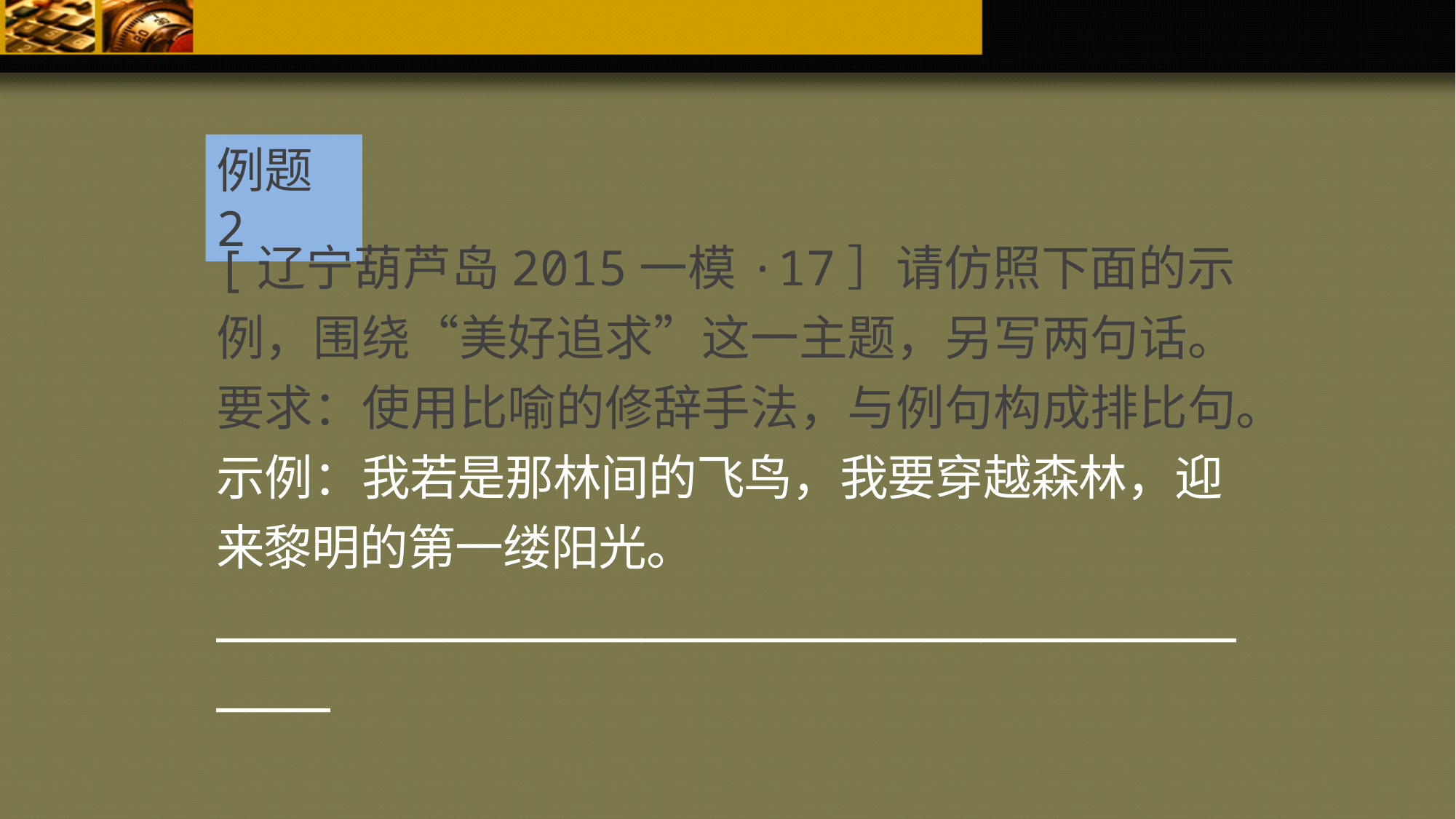

例题2
[辽宁葫芦岛2015一模·17］请仿照下面的示例，围绕“美好追求”这一主题，另写两句话。要求：使用比喻的修辞手法，与例句构成排比句。
示例：我若是那林间的飞鸟，我要穿越森林，迎来黎明的第一缕阳光。
________________________________________